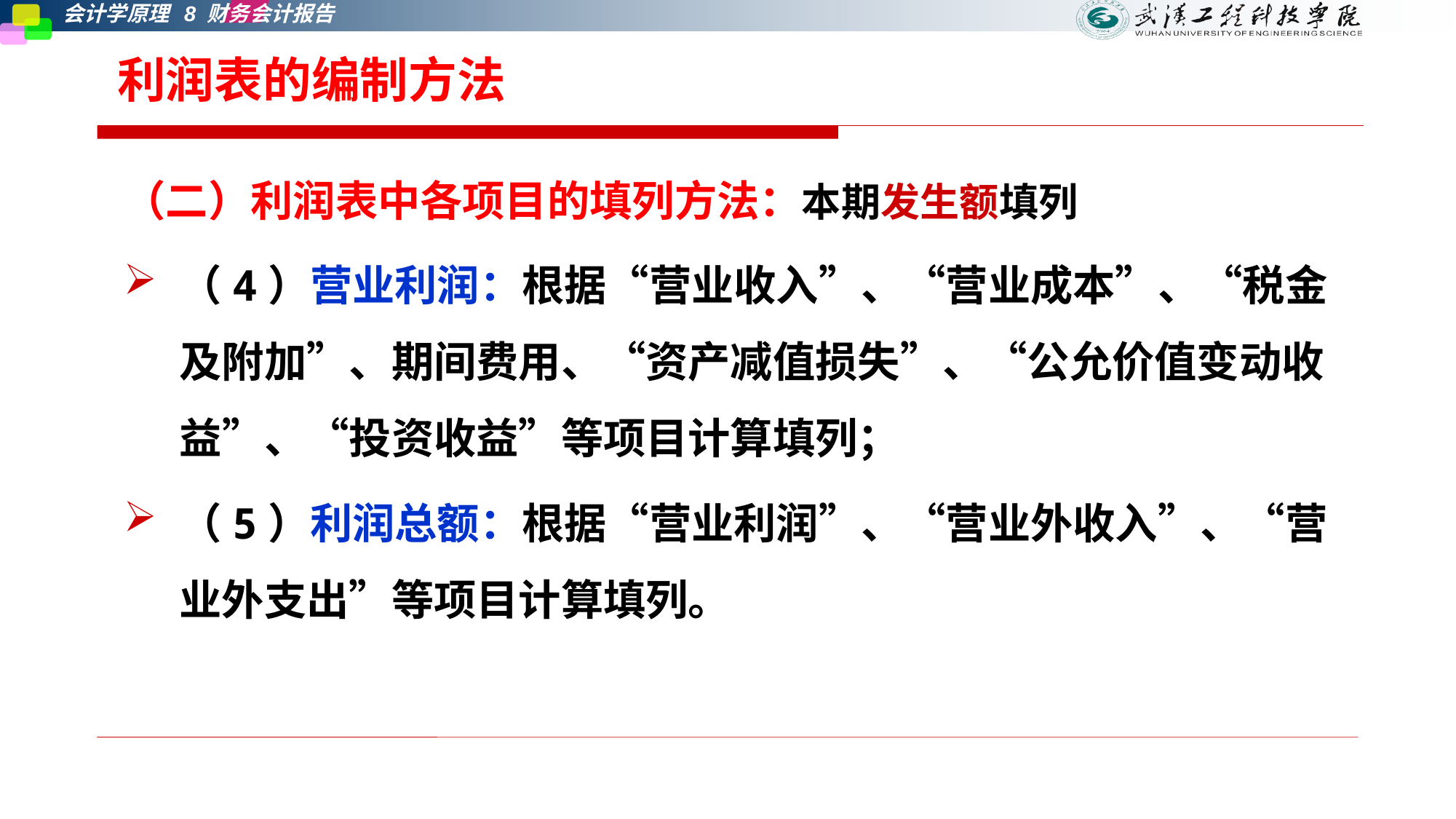

利润表的编制方法
（二）利润表中各项目的填列方法：本期发生额填列
（4）营业利润：根据“营业收入”、“营业成本”、“税金及附加”、期间费用、“资产减值损失”、“公允价值变动收益”、“投资收益”等项目计算填列；
（5）利润总额：根据“营业利润”、“营业外收入”、“营业外支出”等项目计算填列。